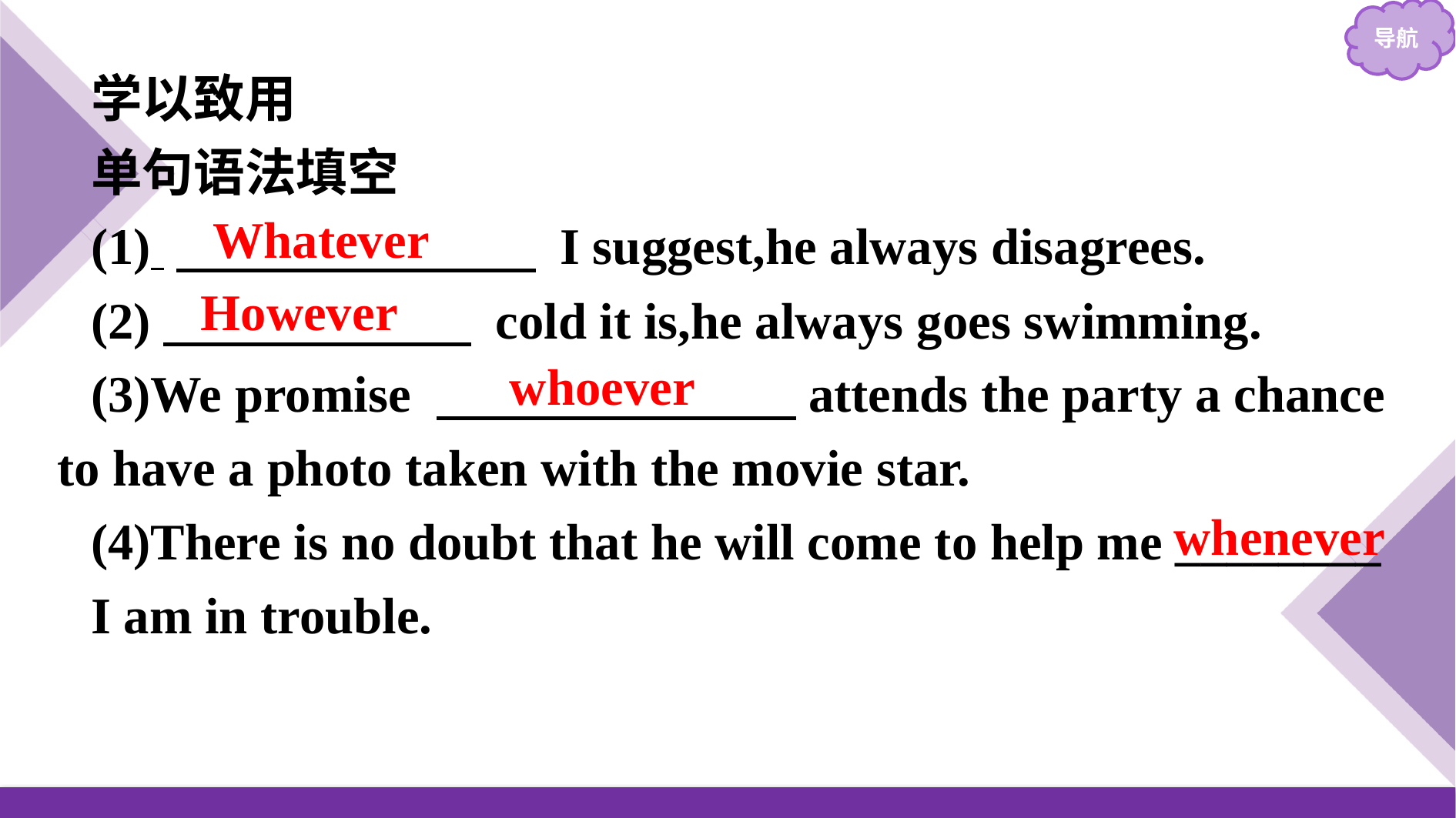

学以致用
单句语法填空
(1) 　　　　　　　 I suggest,he always disagrees.
(2)　　　　　　 cold it is,he always goes swimming.
(3)We promise 　　　　　　　attends the party a chance to have a photo taken with the movie star.
(4)There is no doubt that he will come to help me ________
I am in trouble.
Whatever
However
whoever
whenever